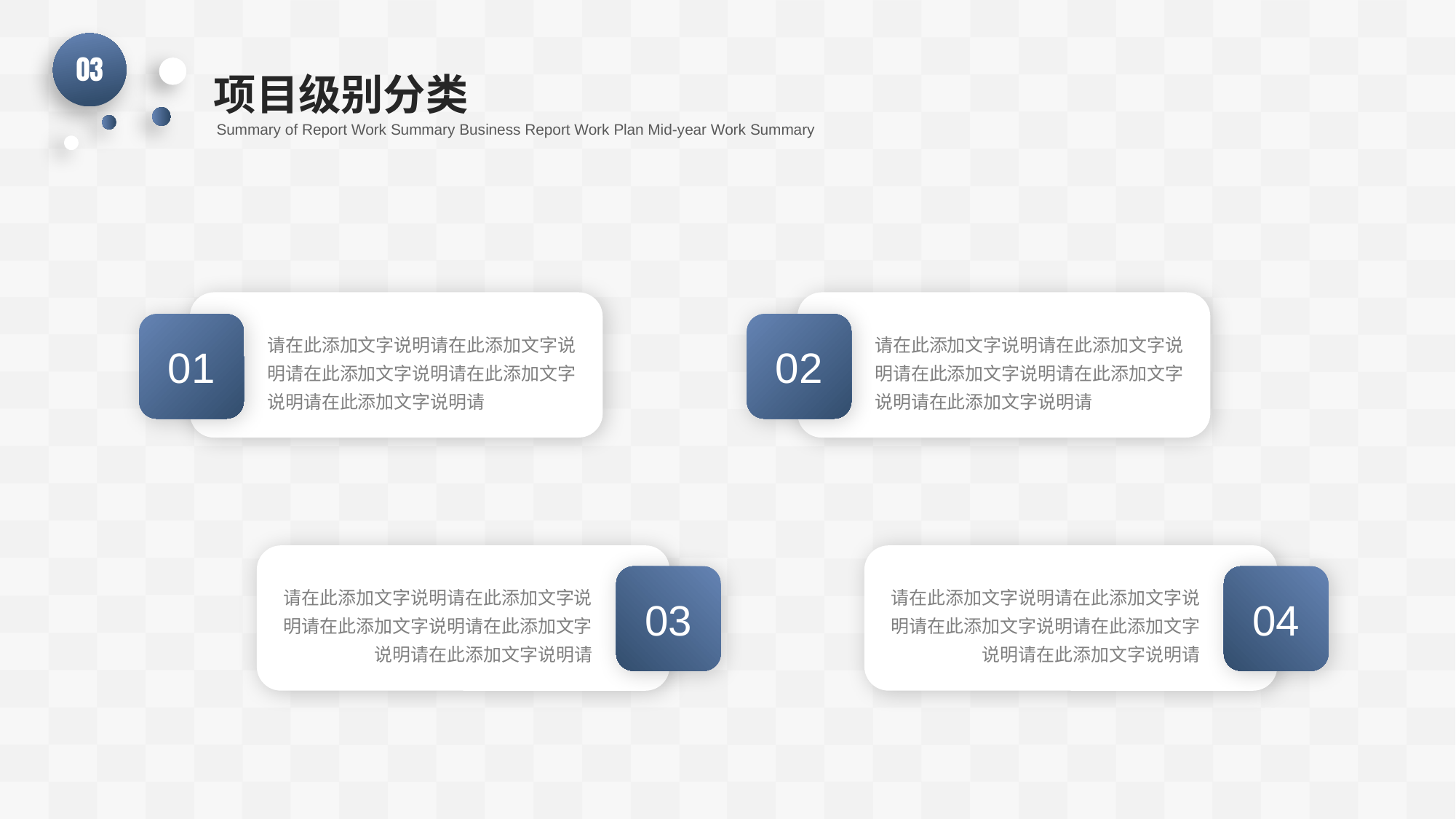

03

项目级别分类

Summary of Report Work Summary Business Report Work Plan Mid-year Work Summary

01
请在此添加文字说明请在此添加文字说明请在此添加文字说明请在此添加文字说明请在此添加文字说明请

02
请在此添加文字说明请在此添加文字说明请在此添加文字说明请在此添加文字说明请在此添加文字说明请

03
请在此添加文字说明请在此添加文字说明请在此添加文字说明请在此添加文字说明请在此添加文字说明请

04
请在此添加文字说明请在此添加文字说明请在此添加文字说明请在此添加文字说明请在此添加文字说明请